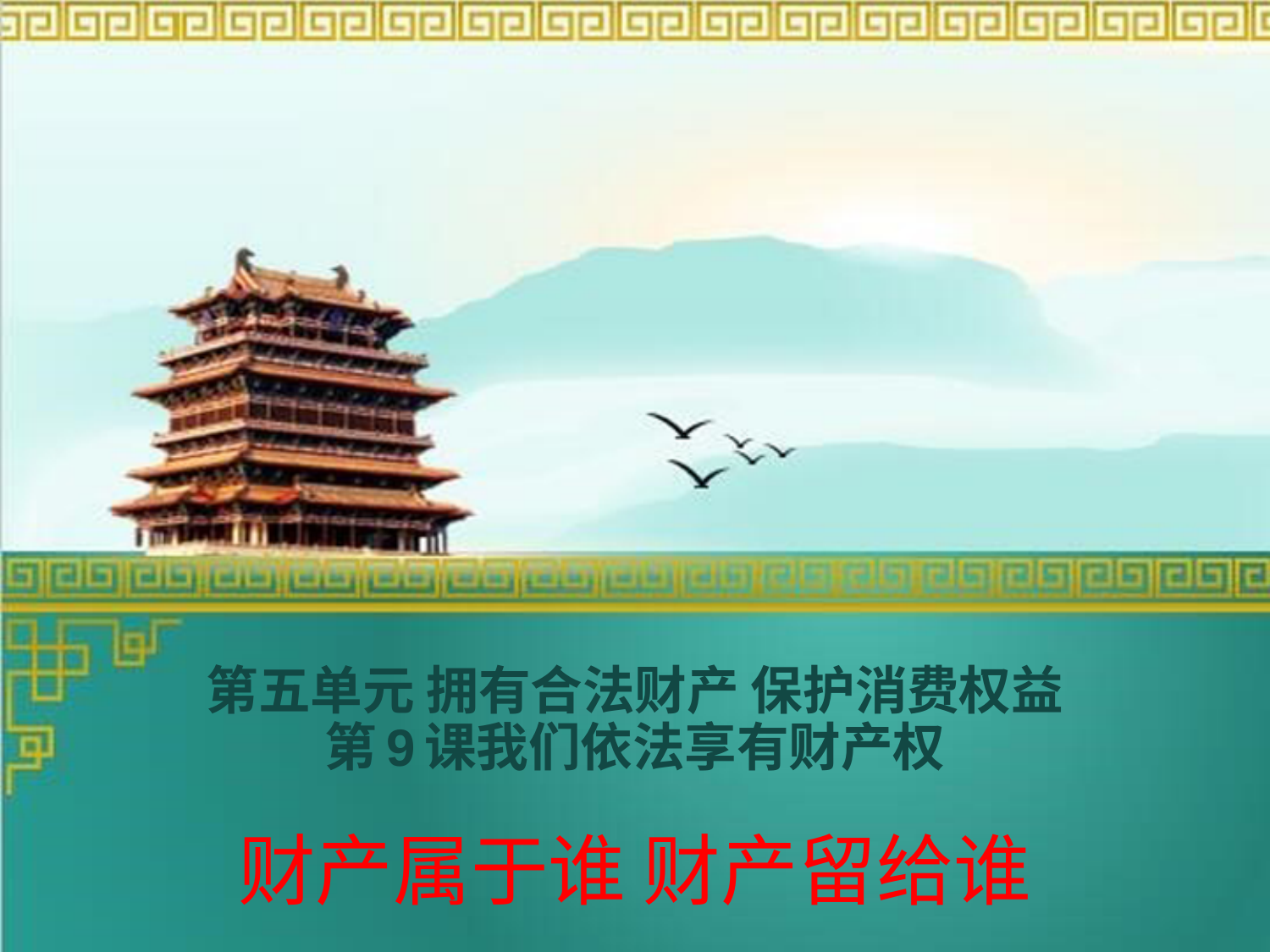

# 第五单元 拥有合法财产 保护消费权益 第9课我们依法享有财产权
财产属于谁 财产留给谁